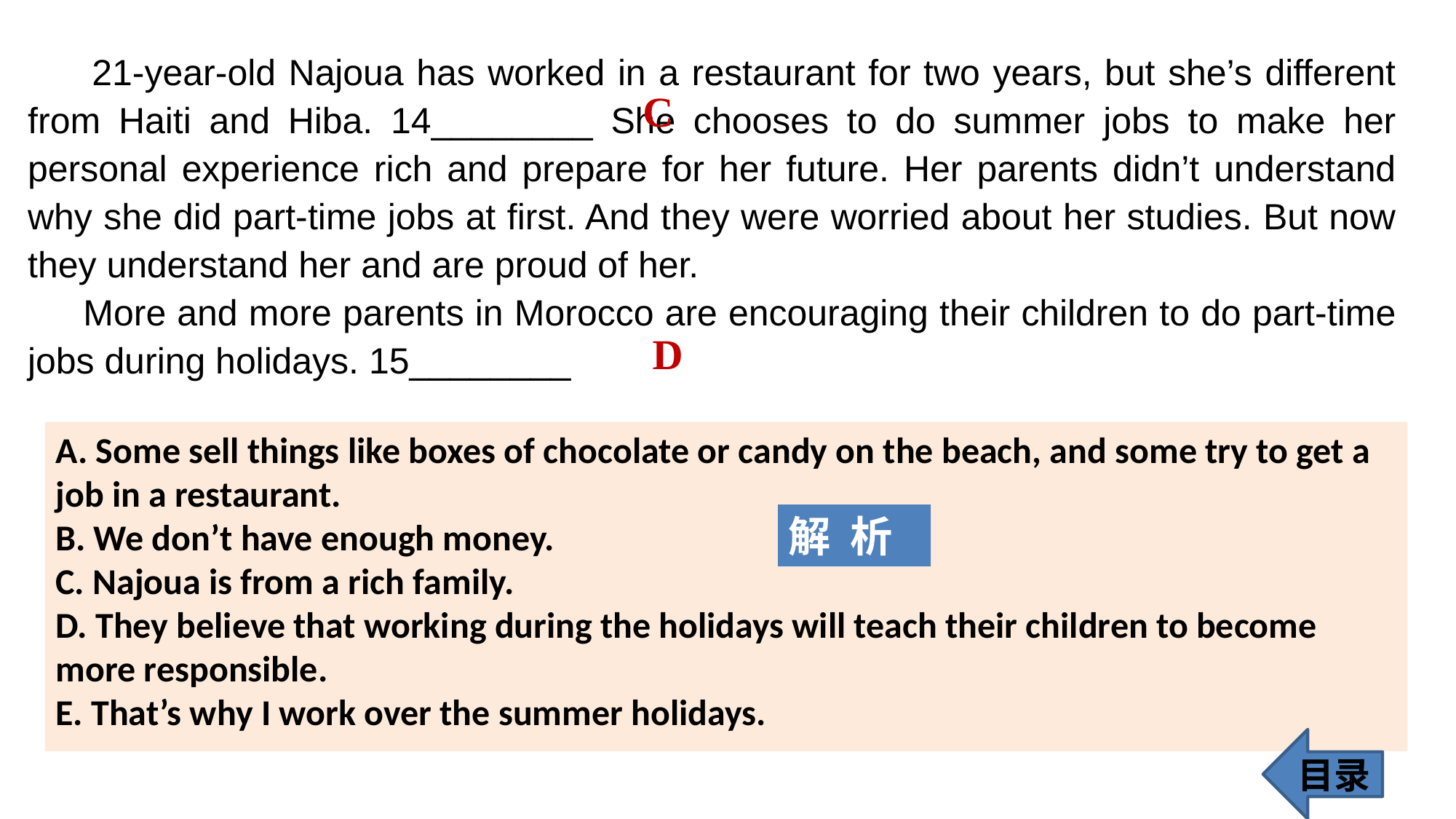

21-year-old Najoua has worked in a restaurant for two years, but she’s different from Haiti and Hiba. 14________ She chooses to do summer jobs to make her personal experience rich and prepare for her future. Her parents didn’t understand why she did part-time jobs at first. And they were worried about her studies. But now they understand her and are proud of her.
     More and more parents in Morocco are encouraging their children to do part-time jobs during holidays. 15________
C
 D
A. Some sell things like boxes of chocolate or candy on the beach, and some try to get a job in a restaurant.
B. We don’t have enough money.
C. Najoua is from a rich family.
D. They believe that working during the holidays will teach their children to become more responsible.
E. That’s why I work over the summer holidays.
解  析
目录
108